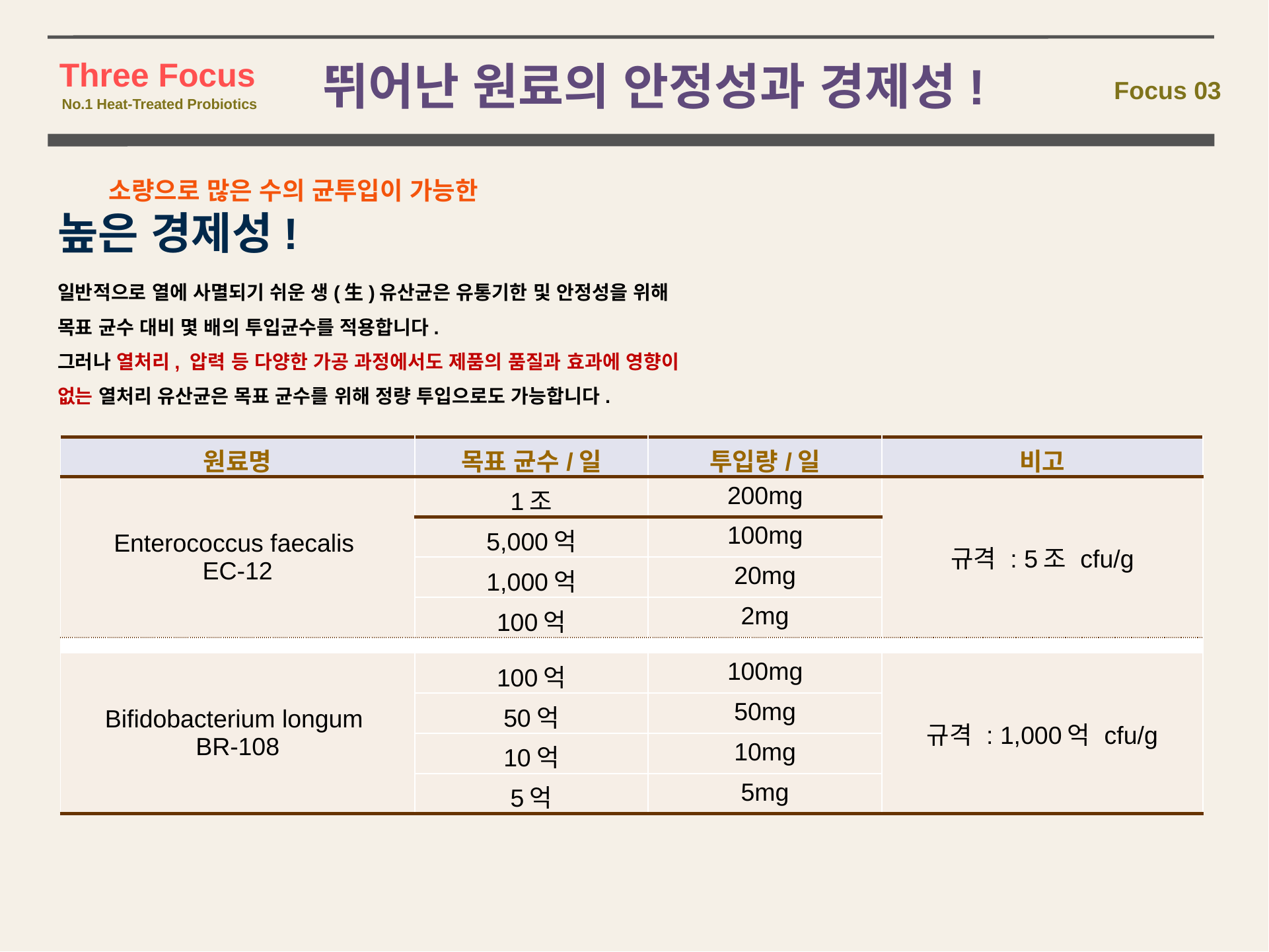

Three Focus
No.1 Heat-Treated Probiotics
뛰어난 원료의 안정성과 경제성!
Focus 03
	소량으로 많은 수의 균투입이 가능한
   높은 경제성!
일반적으로 열에 사멸되기 쉬운 생(生)유산균은 유통기한 및 안정성을 위해
목표 균수 대비 몇 배의 투입균수를 적용합니다.
그러나 열처리, 압력 등 다양한 가공 과정에서도 제품의 품질과 효과에 영향이
없는 열처리 유산균은 목표 균수를 위해 정량 투입으로도 가능합니다.
| 원료명 | 목표 균수/일 | 투입량/일 | 비고 |
| --- | --- | --- | --- |
| Enterococcus faecalis EC-12 | 1조 | 200mg | 규격 : 5조 cfu/g |
|  | 5,000억 | 100mg |  |
|  | 1,000억 | 20mg |  |
|  | 100억 | 2mg |  |
|  |  |  |  |
| Bifidobacterium longum BR-108 | 100억 | 100mg | 규격 : 1,000억 cfu/g |
|  | 50억 | 50mg |  |
|  | 10억 | 10mg |  |
|  | 5억 | 5mg |  |